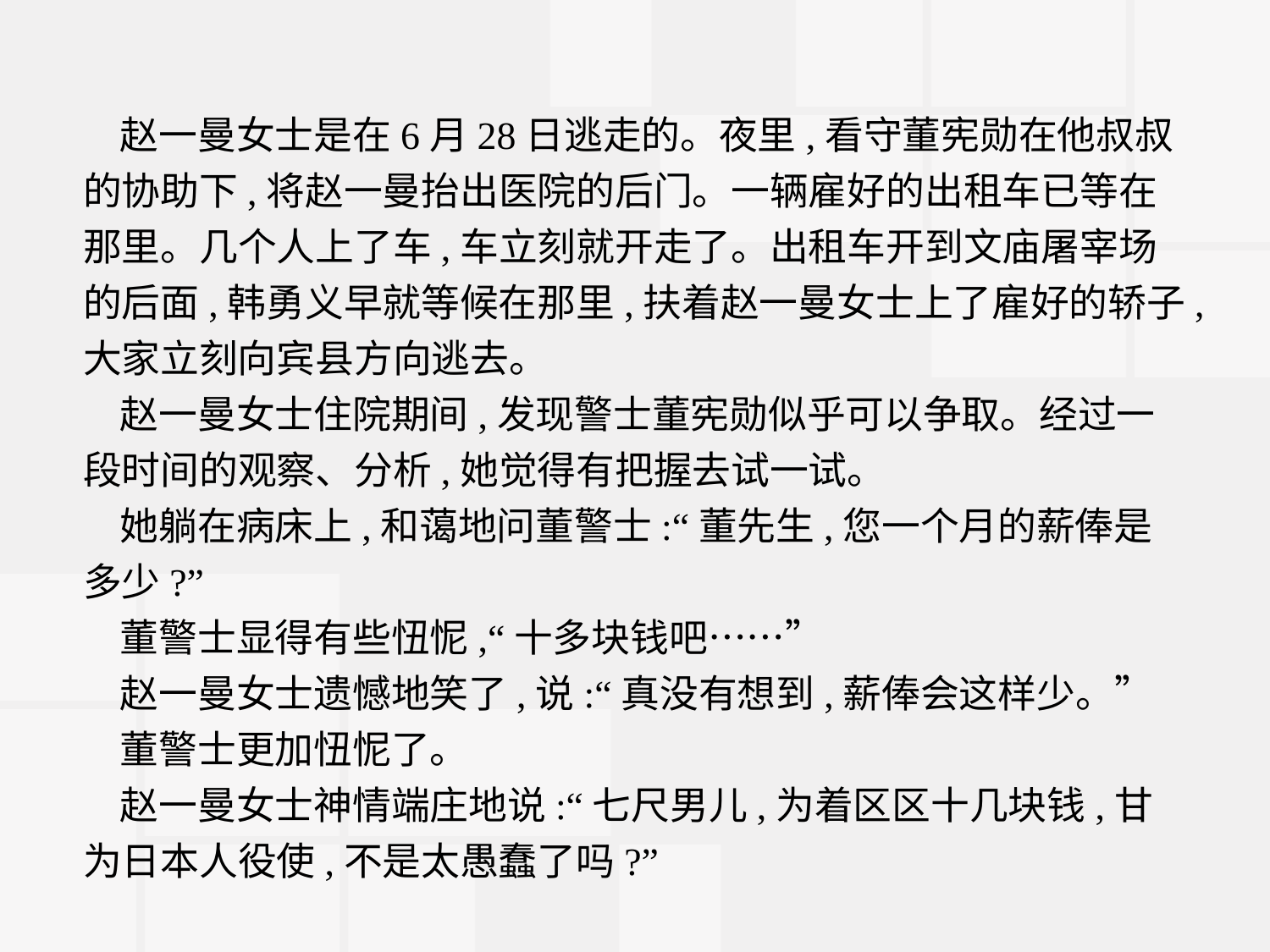

赵一曼女士是在6月28日逃走的。夜里,看守董宪勋在他叔叔的协助下,将赵一曼抬出医院的后门。一辆雇好的出租车已等在那里。几个人上了车,车立刻就开走了。出租车开到文庙屠宰场的后面,韩勇义早就等候在那里,扶着赵一曼女士上了雇好的轿子,大家立刻向宾县方向逃去。
赵一曼女士住院期间,发现警士董宪勋似乎可以争取。经过一段时间的观察、分析,她觉得有把握去试一试。
她躺在病床上,和蔼地问董警士:“董先生,您一个月的薪俸是多少?”
董警士显得有些忸怩,“十多块钱吧……”
赵一曼女士遗憾地笑了,说:“真没有想到,薪俸会这样少。”
董警士更加忸怩了。
赵一曼女士神情端庄地说:“七尺男儿,为着区区十几块钱,甘为日本人役使,不是太愚蠢了吗?”